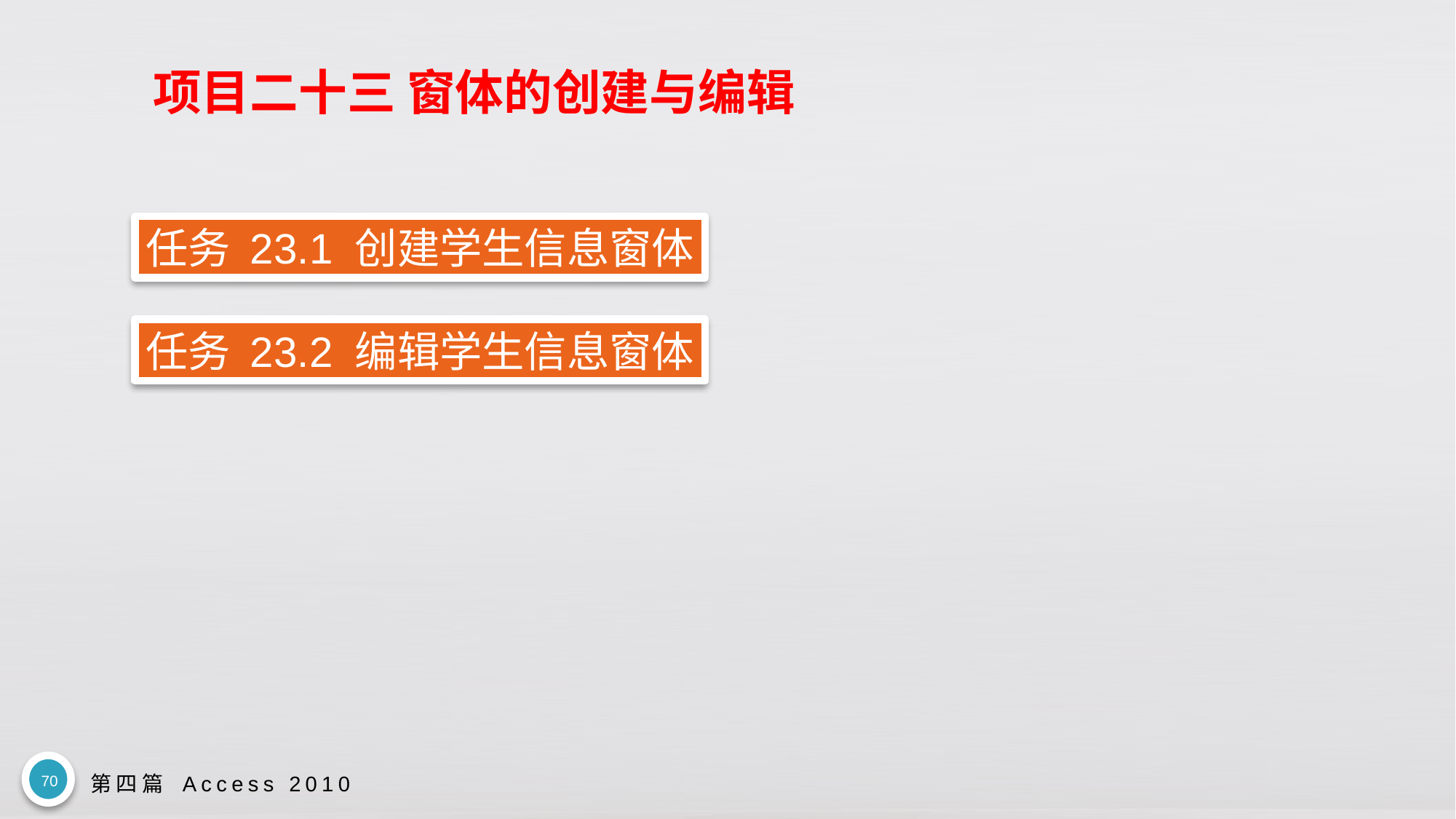

# 项目二十三 窗体的创建与编辑
任务 23.1 创建学生信息窗体
任务 23.2 编辑学生信息窗体
70